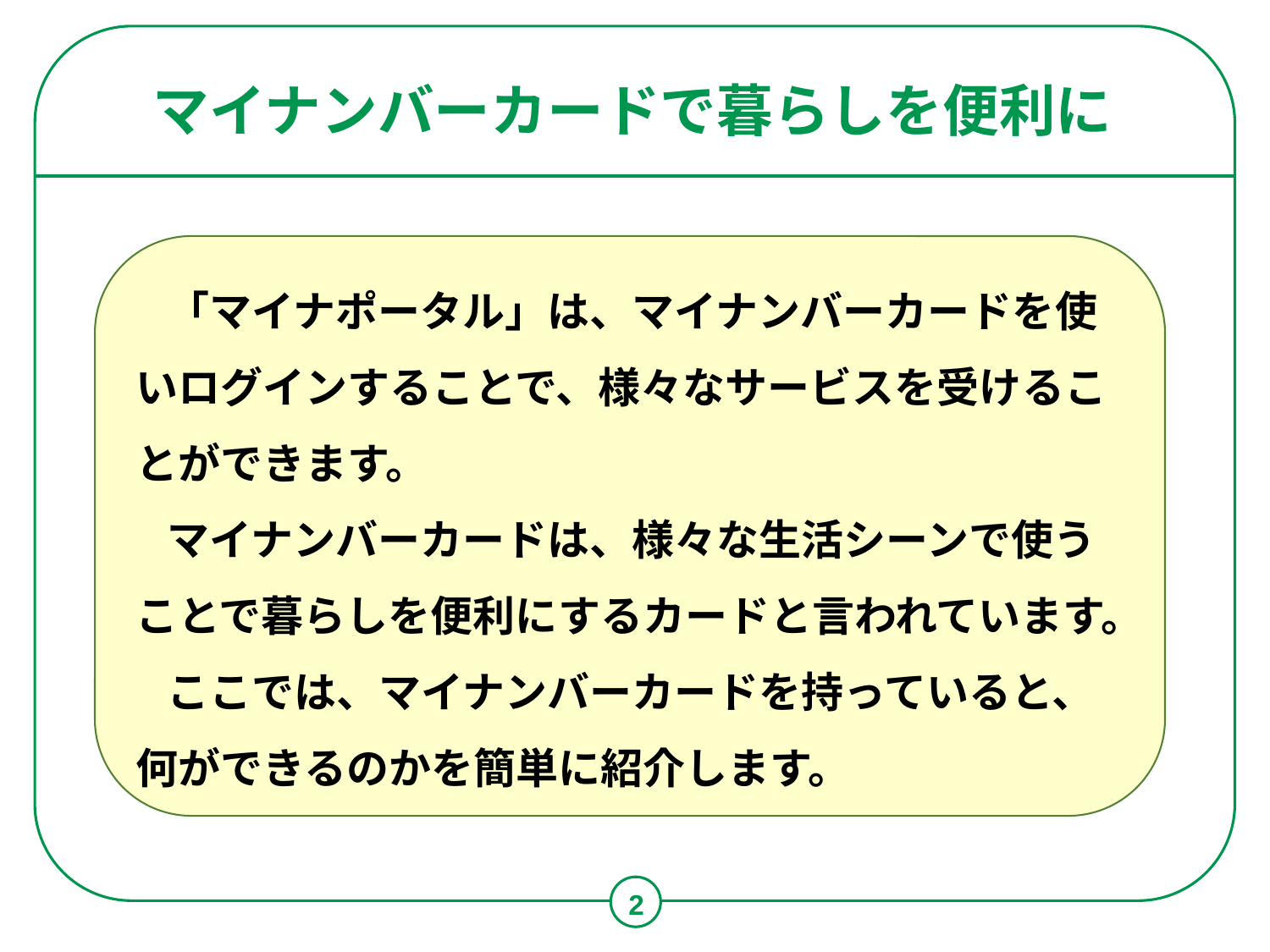

# マイナンバーカードで暮らしを便利に
「マイナポータル」は、マイナンバーカードを使いログインすることで、様々なサービスを受けることができます。
マイナンバーカードは、様々な生活シーンで使うことで暮らしを便利にするカードと言われています。
ここでは、マイナンバーカードを持っていると、何ができるのかを簡単に紹介します。